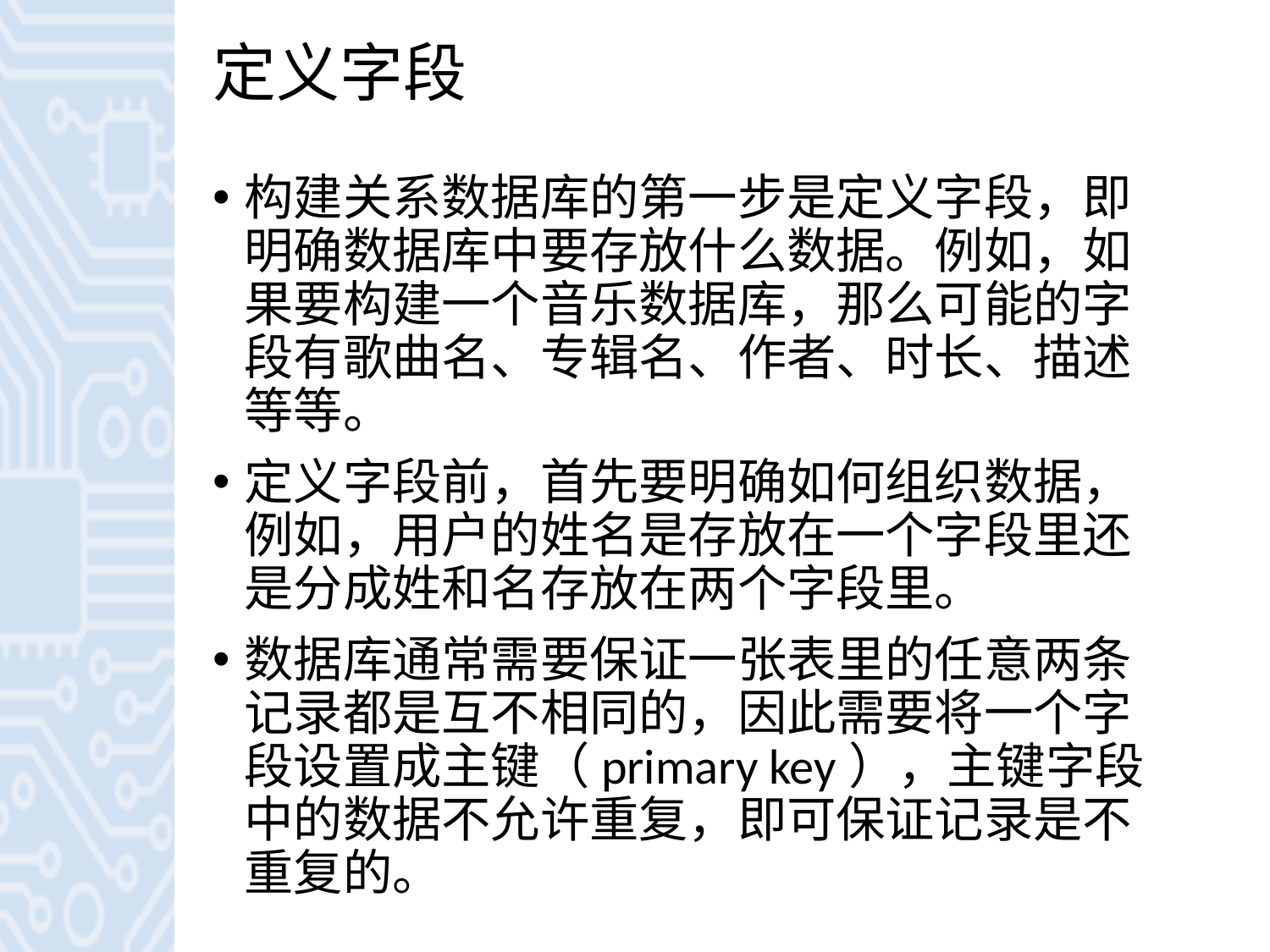

# 定义字段
构建关系数据库的第一步是定义字段，即明确数据库中要存放什么数据。例如，如果要构建一个音乐数据库，那么可能的字段有歌曲名、专辑名、作者、时长、描述等等。
定义字段前，首先要明确如何组织数据，例如，用户的姓名是存放在一个字段里还是分成姓和名存放在两个字段里。
数据库通常需要保证一张表里的任意两条记录都是互不相同的，因此需要将一个字段设置成主键（primary key），主键字段中的数据不允许重复，即可保证记录是不重复的。